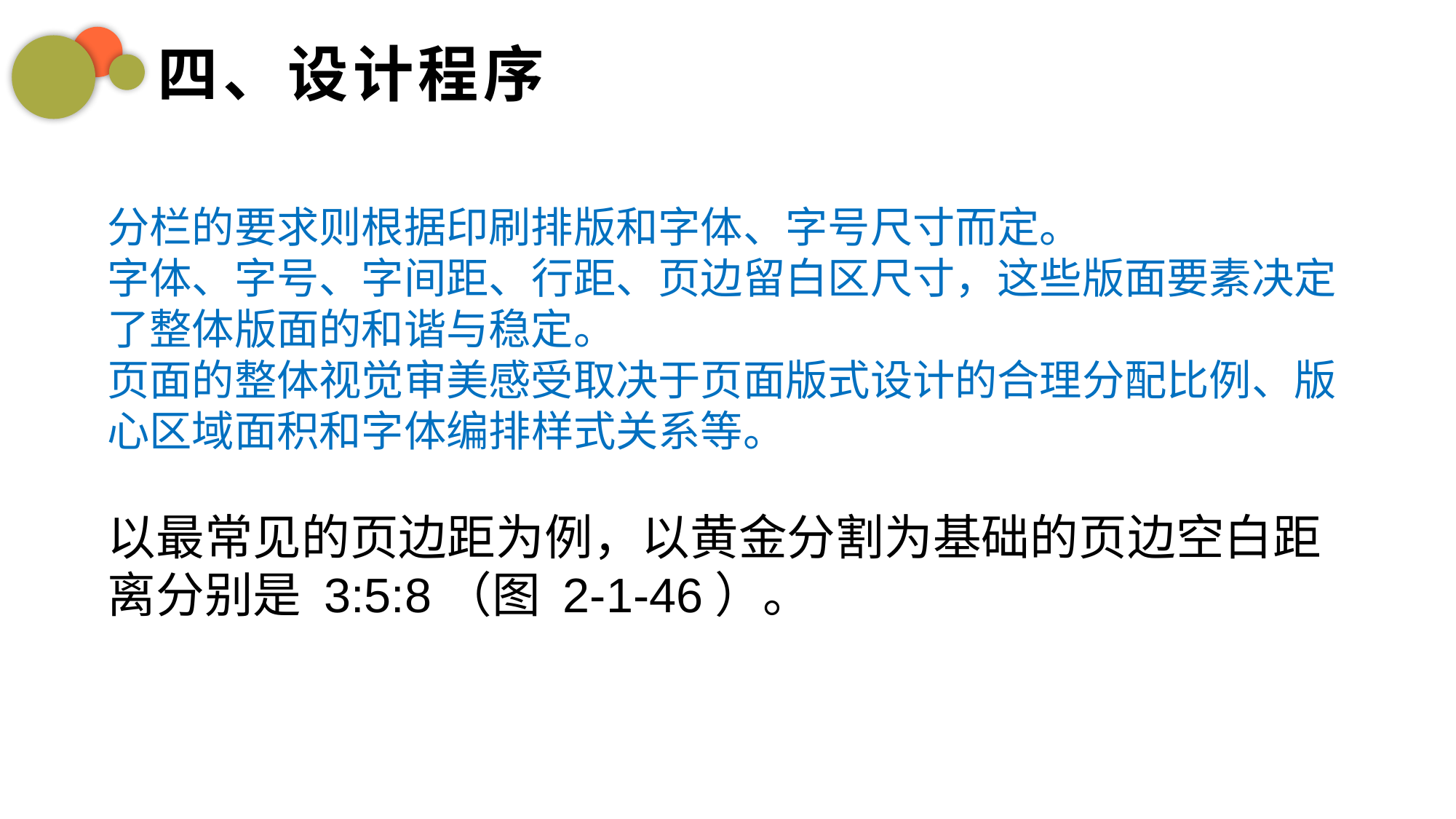

四、设计程序
分栏的要求则根据印刷排版和字体、字号尺寸而定。
字体、字号、字间距、行距、页边留白区尺寸，这些版面要素决定了整体版面的和谐与稳定。
页面的整体视觉审美感受取决于页面版式设计的合理分配比例、版心区域面积和字体编排样式关系等。

以最常见的页边距为例，以黄金分割为基础的页边空白距离分别是 3:5:8（图 2-1-46）。